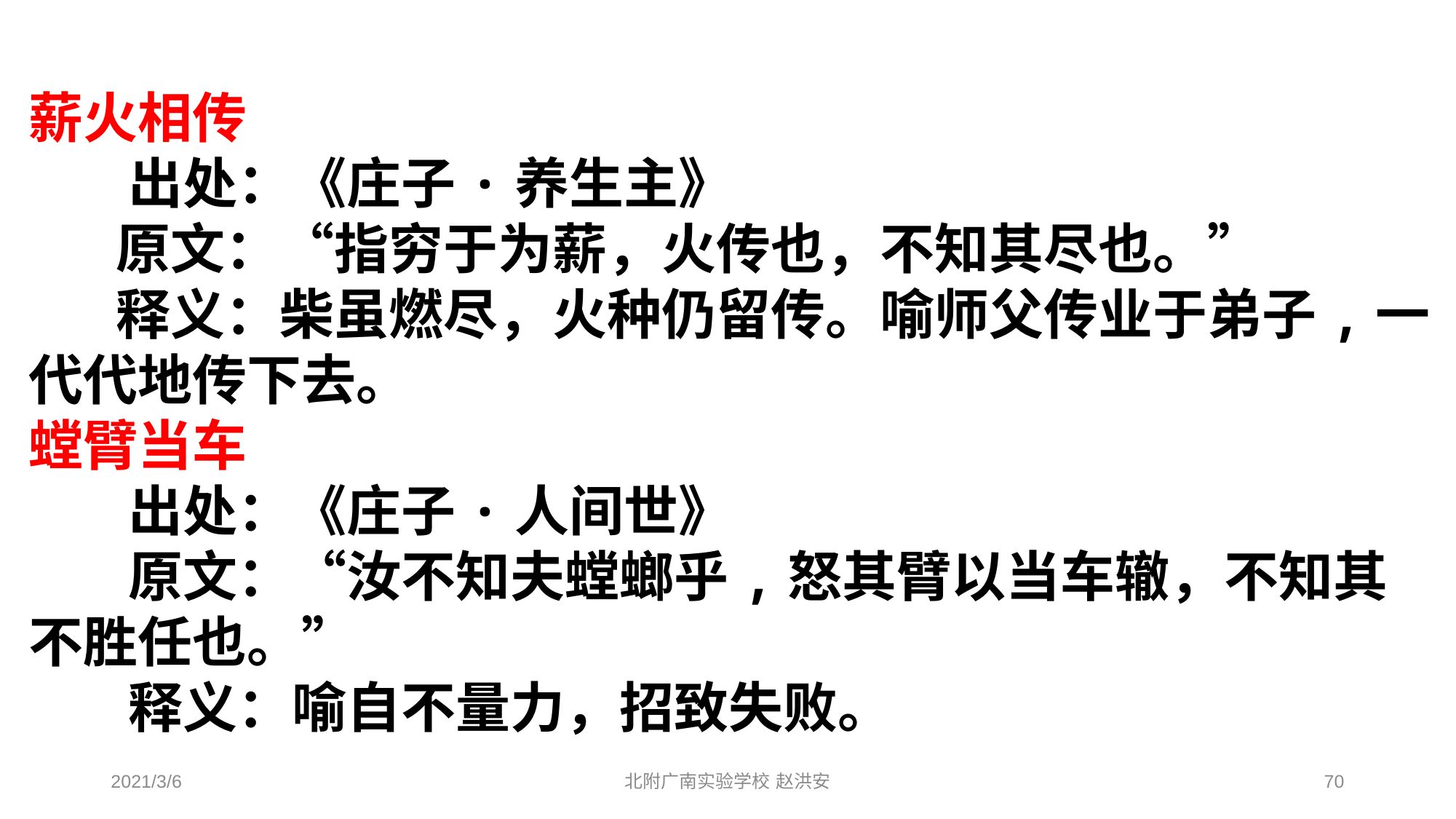

薪火相传
       出处：《庄子·养生主》
      原文：“指穷于为薪，火传也，不知其尽也。”
      释义：柴虽燃尽，火种仍留传。喻师父传业于弟子,一代代地传下去。
螳臂当车
       出处：《庄子·人间世》
       原文：“汝不知夫螳螂乎,怒其臂以当车辙，不知其不胜任也。”
       释义：喻自不量力，招致失败。
2021/3/6
北附广南实验学校 赵洪安
70